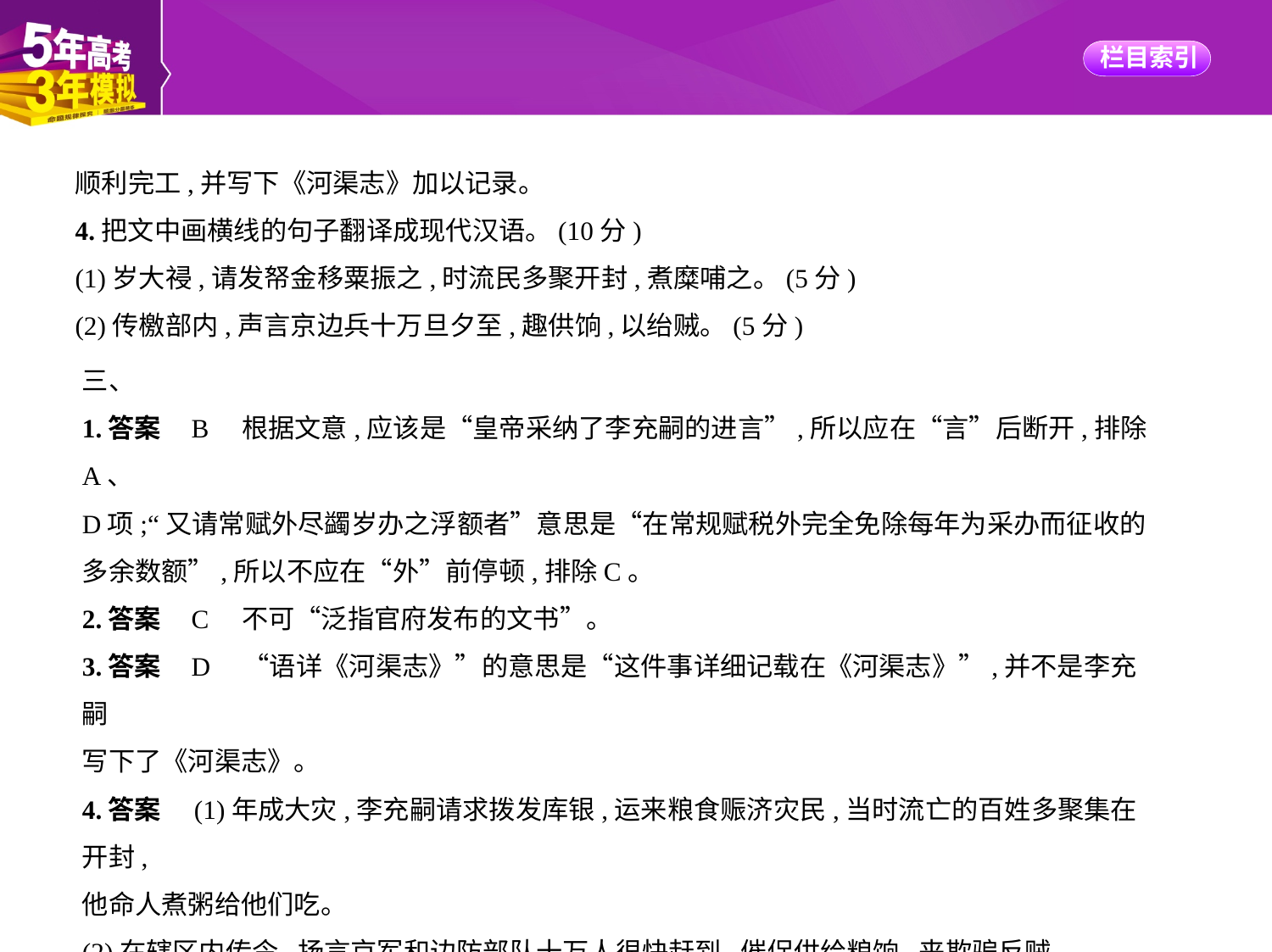

顺利完工,并写下《河渠志》加以记录。
4.把文中画横线的句子翻译成现代汉语。(10分)
(1)岁大祲,请发帑金移粟振之,时流民多聚开封,煮糜哺之。(5分)
(2)传檄部内,声言京边兵十万旦夕至,趣供饷,以绐贼。(5分)
三、
1.答案    B　根据文意,应该是“皇帝采纳了李充嗣的进言”,所以应在“言”后断开,排除A、
D项;“又请常赋外尽蠲岁办之浮额者”意思是“在常规赋税外完全免除每年为采办而征收的
多余数额”,所以不应在“外”前停顿,排除C。
2.答案    C　不可“泛指官府发布的文书”。
3.答案    D　“语详《河渠志》”的意思是“这件事详细记载在《河渠志》”,并不是李充嗣
写下了《河渠志》。
4.答案　(1)年成大灾,李充嗣请求拨发库银,运来粮食赈济灾民,当时流亡的百姓多聚集在开封,
他命人煮粥给他们吃。
(2)在辖区内传令,扬言京军和边防部队十万人很快赶到,催促供给粮饷,来欺骗反贼。
解析　翻译时,直译为主,意译为辅,实词要字字落实,注意文言句式的翻译。关键词:(1)大祲:大
灾。帑金:库银。振:同“赈”,赈济。糜:粥。(2)传檄:传令。趣:催促。绐:欺骗。